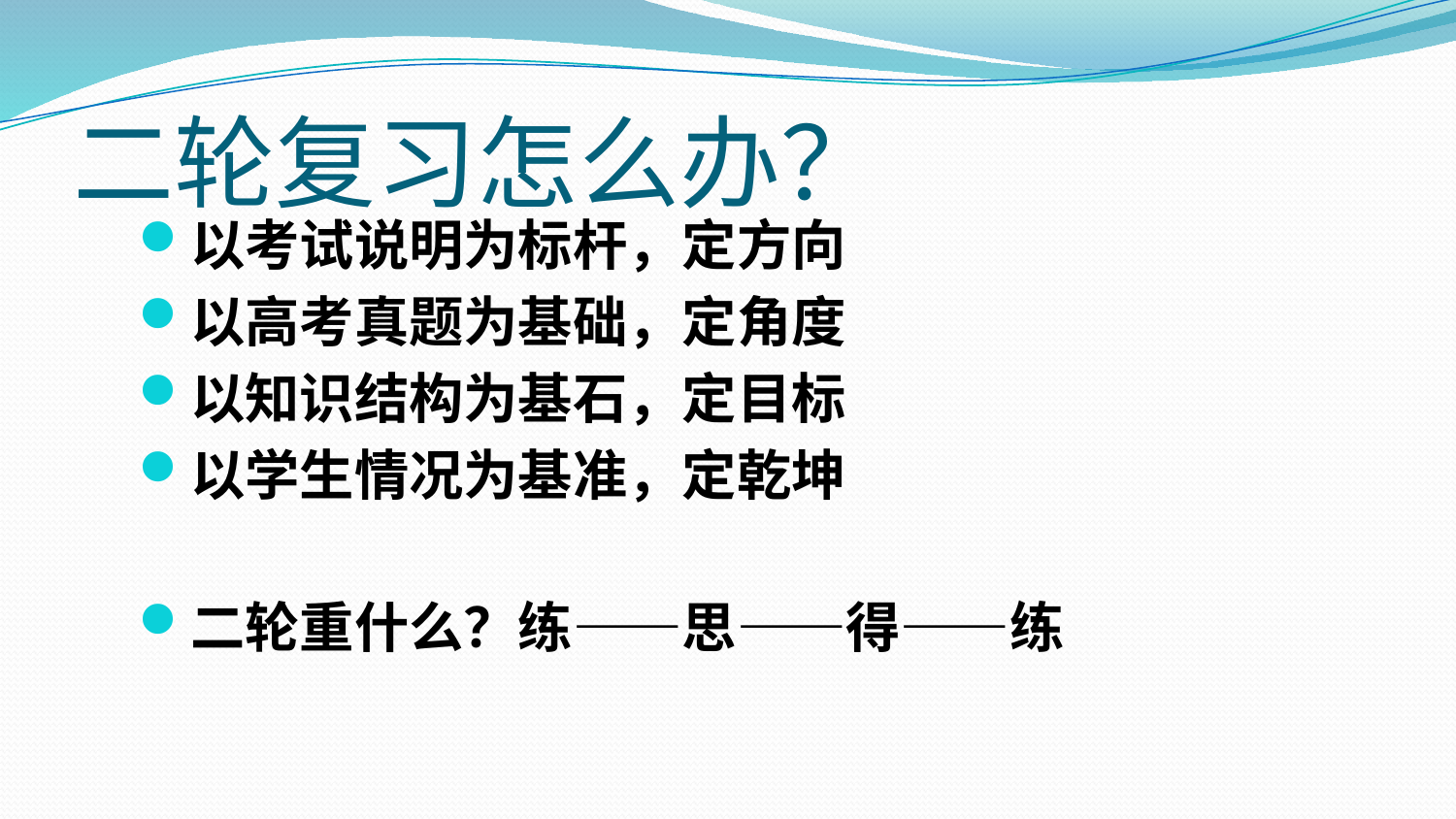

# 二轮复习怎么办？
以考试说明为标杆，定方向
以高考真题为基础，定角度
以知识结构为基石，定目标
以学生情况为基准，定乾坤

二轮重什么？练——思——得——练